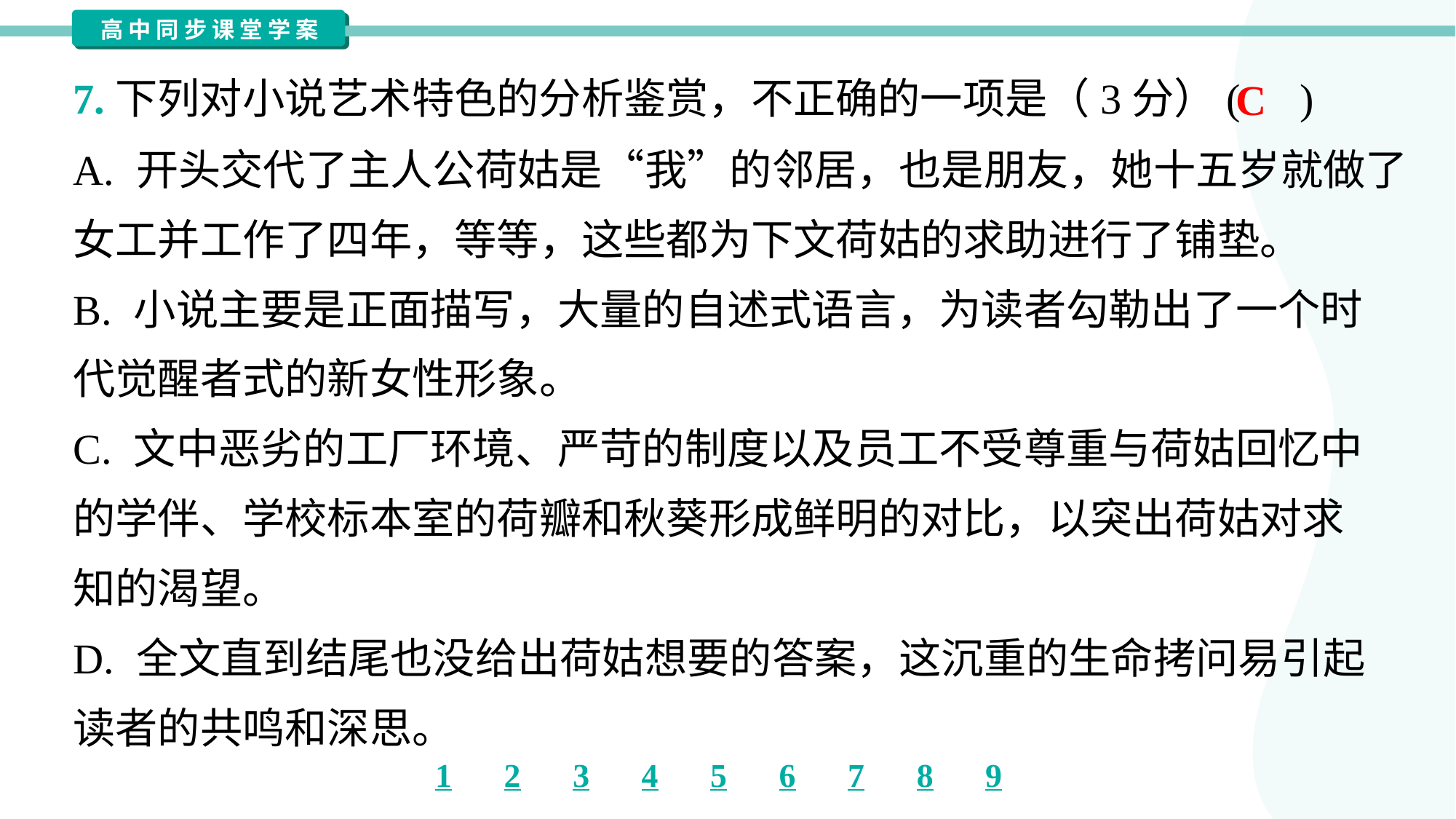

7.下列对小说艺术特色的分析鉴赏，不正确的一项是（3分）(     )
C
A. 开头交代了主人公荷姑是“我”的邻居，也是朋友，她十五岁就做了
女工并工作了四年，等等，这些都为下文荷姑的求助进行了铺垫。
B. 小说主要是正面描写，大量的自述式语言，为读者勾勒出了一个时
代觉醒者式的新女性形象。
C. 文中恶劣的工厂环境、严苛的制度以及员工不受尊重与荷姑回忆中
的学伴、学校标本室的荷瓣和秋葵形成鲜明的对比，以突出荷姑对求
知的渴望。
D. 全文直到结尾也没给出荷姑想要的答案，这沉重的生命拷问易引起
读者的共鸣和深思。